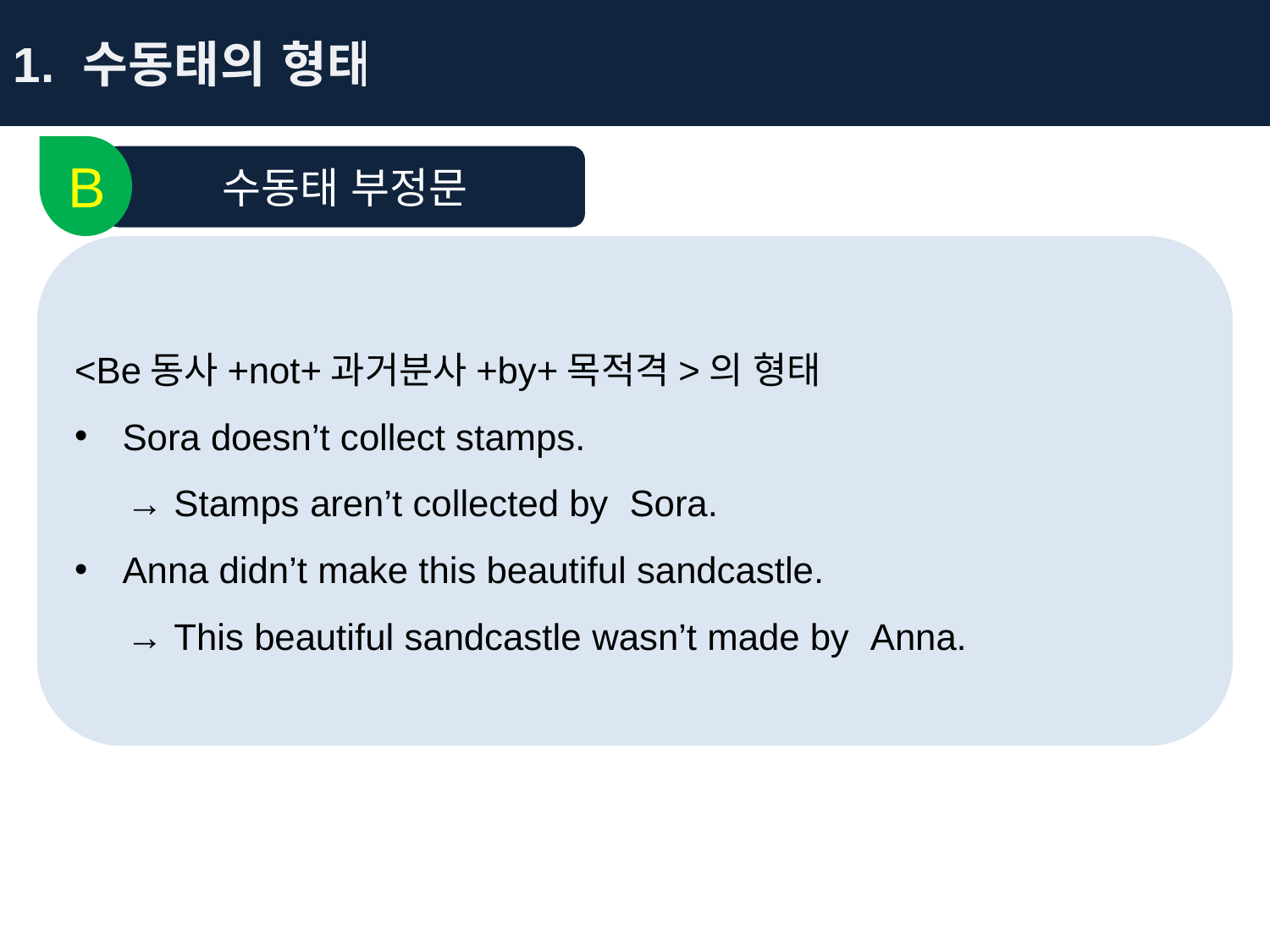

1. 수동태의 형태

B
수동태 부정문
<Be동사+not+과거분사+by+목적격>의 형태
Sora doesn’t collect stamps.
     → Stamps aren’t collected by  Sora.
Anna didn’t make this beautiful sandcastle.
     → This beautiful sandcastle wasn’t made by  Anna.